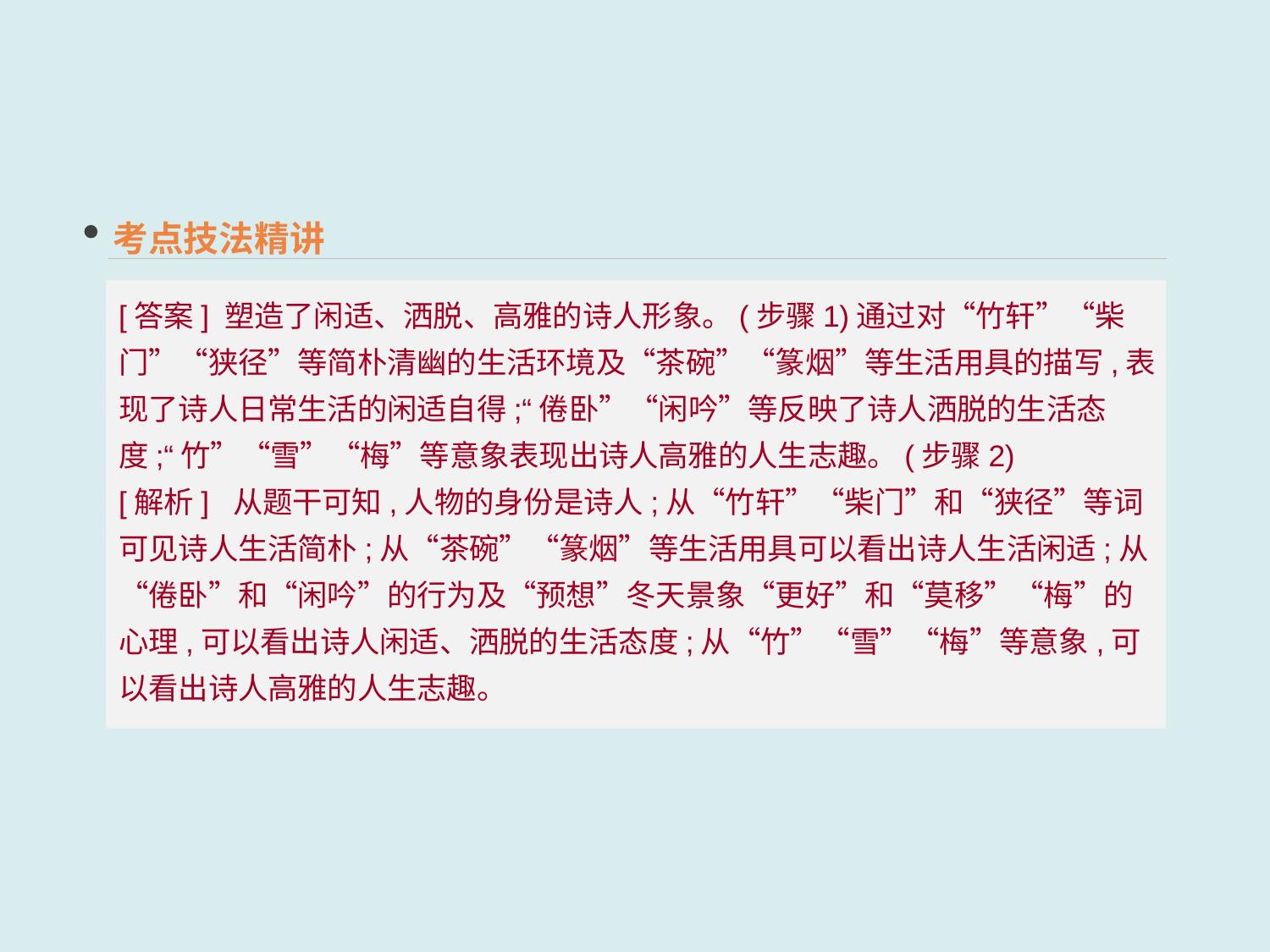

考点技法精讲

[答案] 塑造了闲适、洒脱、高雅的诗人形象。(步骤1)通过对“竹轩”“柴门”“狭径”等简朴清幽的生活环境及“茶碗”“篆烟”等生活用具的描写,表现了诗人日常生活的闲适自得;“倦卧”“闲吟”等反映了诗人洒脱的生活态度;“竹”“雪”“梅”等意象表现出诗人高雅的人生志趣。(步骤2)
[解析]  从题干可知,人物的身份是诗人;从“竹轩”“柴门”和“狭径”等词可见诗人生活简朴;从“茶碗”“篆烟”等生活用具可以看出诗人生活闲适;从“倦卧”和“闲吟”的行为及“预想”冬天景象“更好”和“莫移”“梅”的心理,可以看出诗人闲适、洒脱的生活态度;从“竹”“雪”“梅”等意象,可以看出诗人高雅的人生志趣。